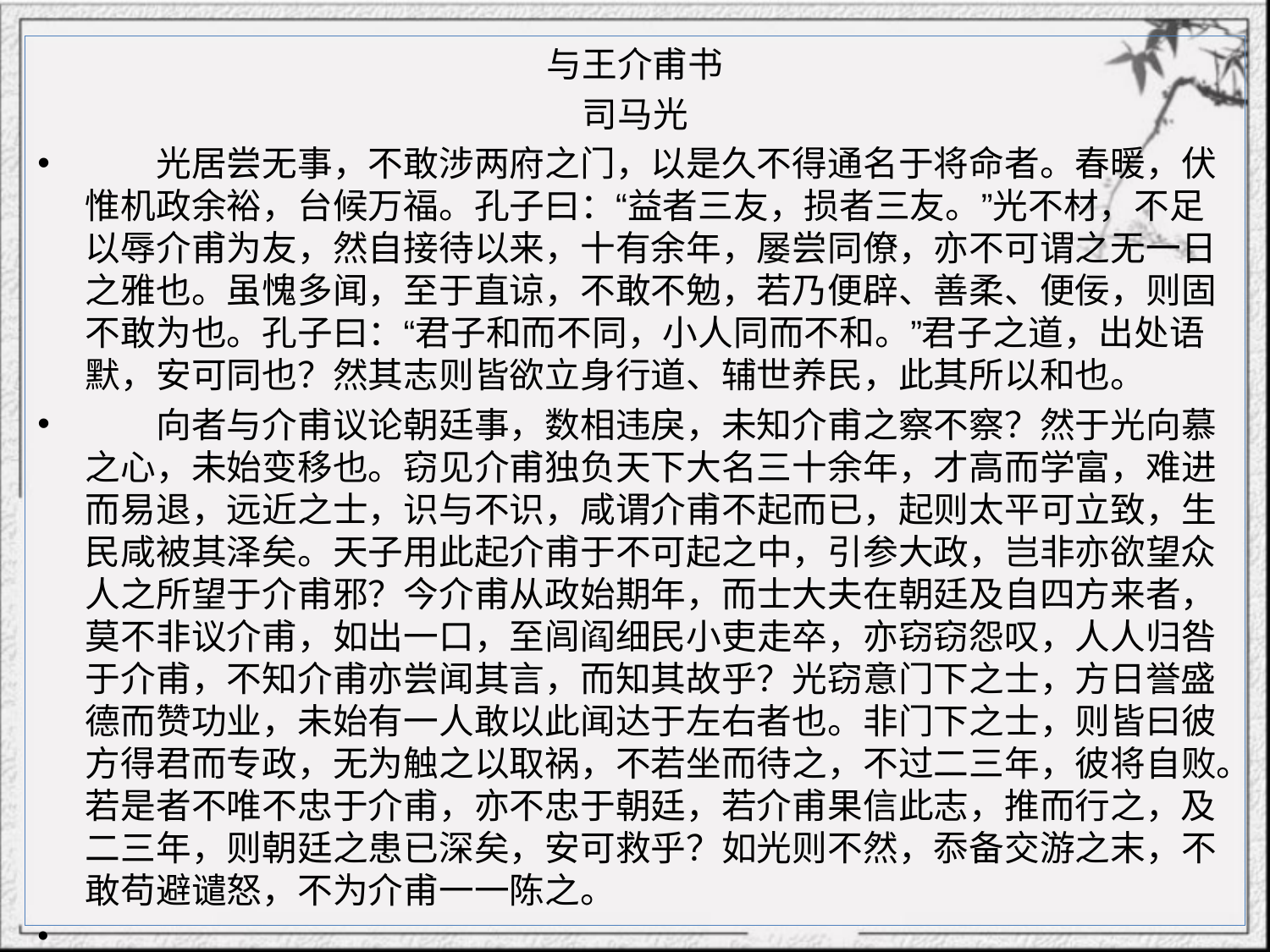

与王介甫书
司马光
　　光居尝无事，不敢涉两府之门，以是久不得通名于将命者。春暖，伏惟机政余裕，台候万福。孔子曰：“益者三友，损者三友。”光不材，不足以辱介甫为友，然自接待以来，十有余年，屡尝同僚，亦不可谓之无一日之雅也。虽愧多闻，至于直谅，不敢不勉，若乃便辟、善柔、便佞，则固不敢为也。孔子曰：“君子和而不同，小人同而不和。”君子之道，出处语默，安可同也？然其志则皆欲立身行道、辅世养民，此其所以和也。
　　向者与介甫议论朝廷事，数相违戾，未知介甫之察不察？然于光向慕之心，未始变移也。窃见介甫独负天下大名三十余年，才高而学富，难进而易退，远近之士，识与不识，咸谓介甫不起而已，起则太平可立致，生民咸被其泽矣。天子用此起介甫于不可起之中，引参大政，岂非亦欲望众人之所望于介甫邪？今介甫从政始期年，而士大夫在朝廷及自四方来者，莫不非议介甫，如出一口，至闾阎细民小吏走卒，亦窃窃怨叹，人人归咎于介甫，不知介甫亦尝闻其言，而知其故乎？光窃意门下之士，方日誉盛德而赞功业，未始有一人敢以此闻达于左右者也。非门下之士，则皆曰彼方得君而专政，无为触之以取祸，不若坐而待之，不过二三年，彼将自败。若是者不唯不忠于介甫，亦不忠于朝廷，若介甫果信此志，推而行之，及二三年，则朝廷之患已深矣，安可救乎？如光则不然，忝备交游之末，不敢苟避谴怒，不为介甫一一陈之。